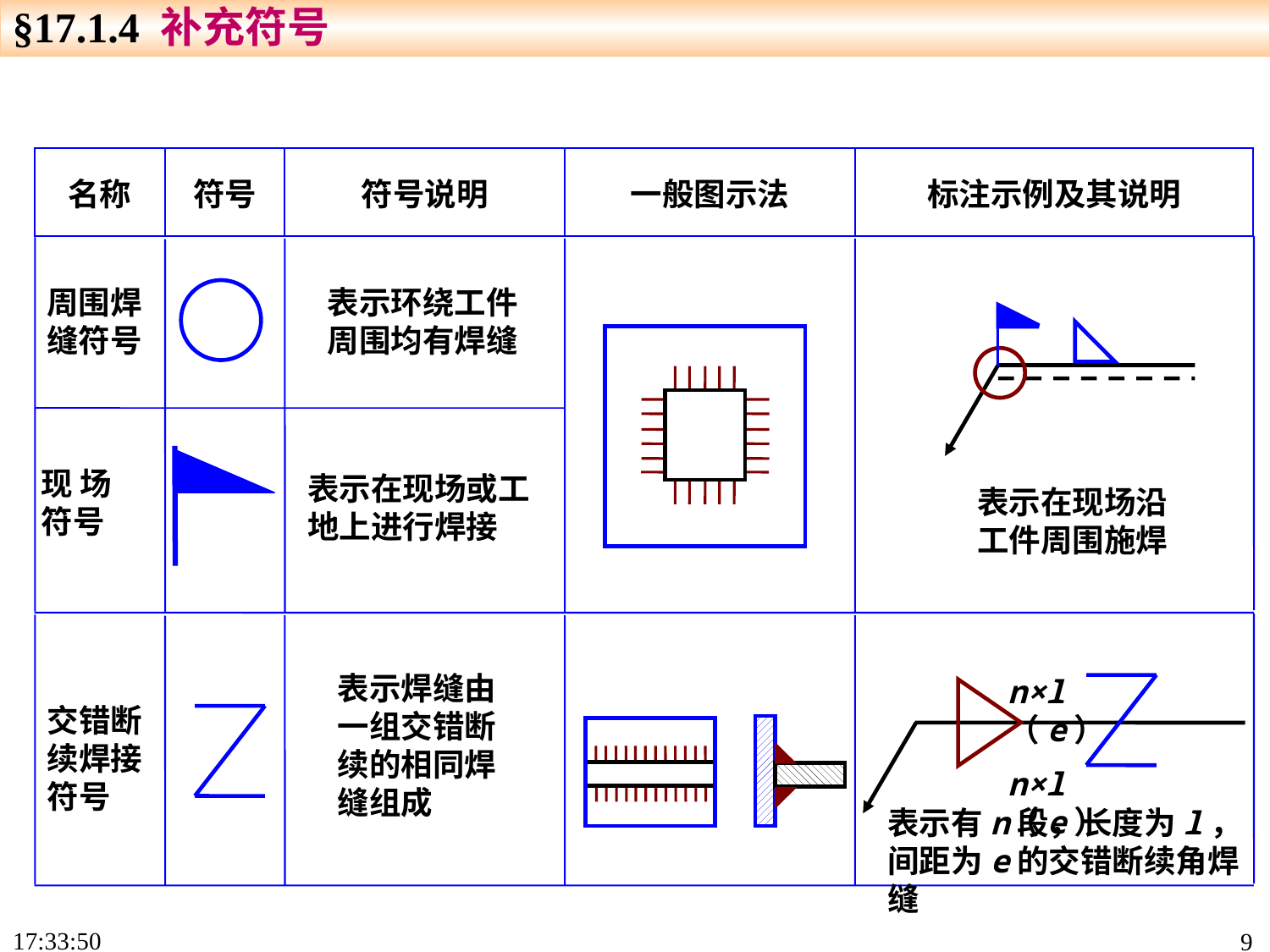

§17.1.4 补充符号
| 名称 | 符号 | 符号说明 | 一般图示法 | 标注示例及其说明 |
| --- | --- | --- | --- | --- |

周围焊缝符号
表示环绕工件周围均有焊缝

表示在现场沿工件周围施焊

现 场 符号
表示在现场或工地上进行焊接

表示焊缝由一组交错断续的相同焊缝组成
n×l       （e）
n×l       （e）

表示有n段，长度为l，间距为e的交错断续角焊缝
交错断续焊接符号

17:33:50
9